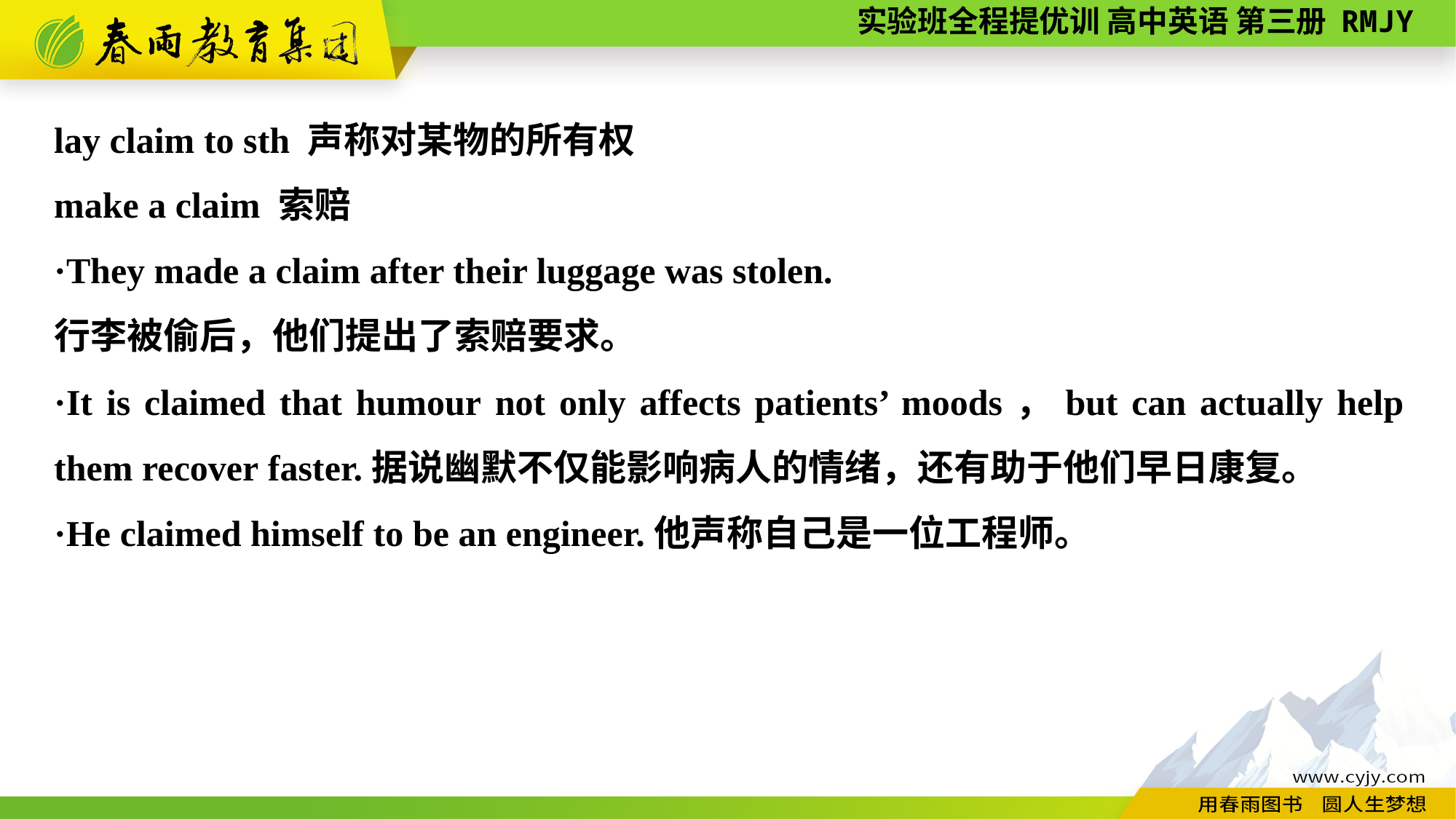

lay claim to sth 声称对某物的所有权
make a claim 索赔
·They made a claim after their luggage was stolen.
行李被偷后，他们提出了索赔要求。
·It is claimed that humour not only affects patients’ moods，but can actually help them recover faster.据说幽默不仅能影响病人的情绪，还有助于他们早日康复。
·He claimed himself to be an engineer.他声称自己是一位工程师。